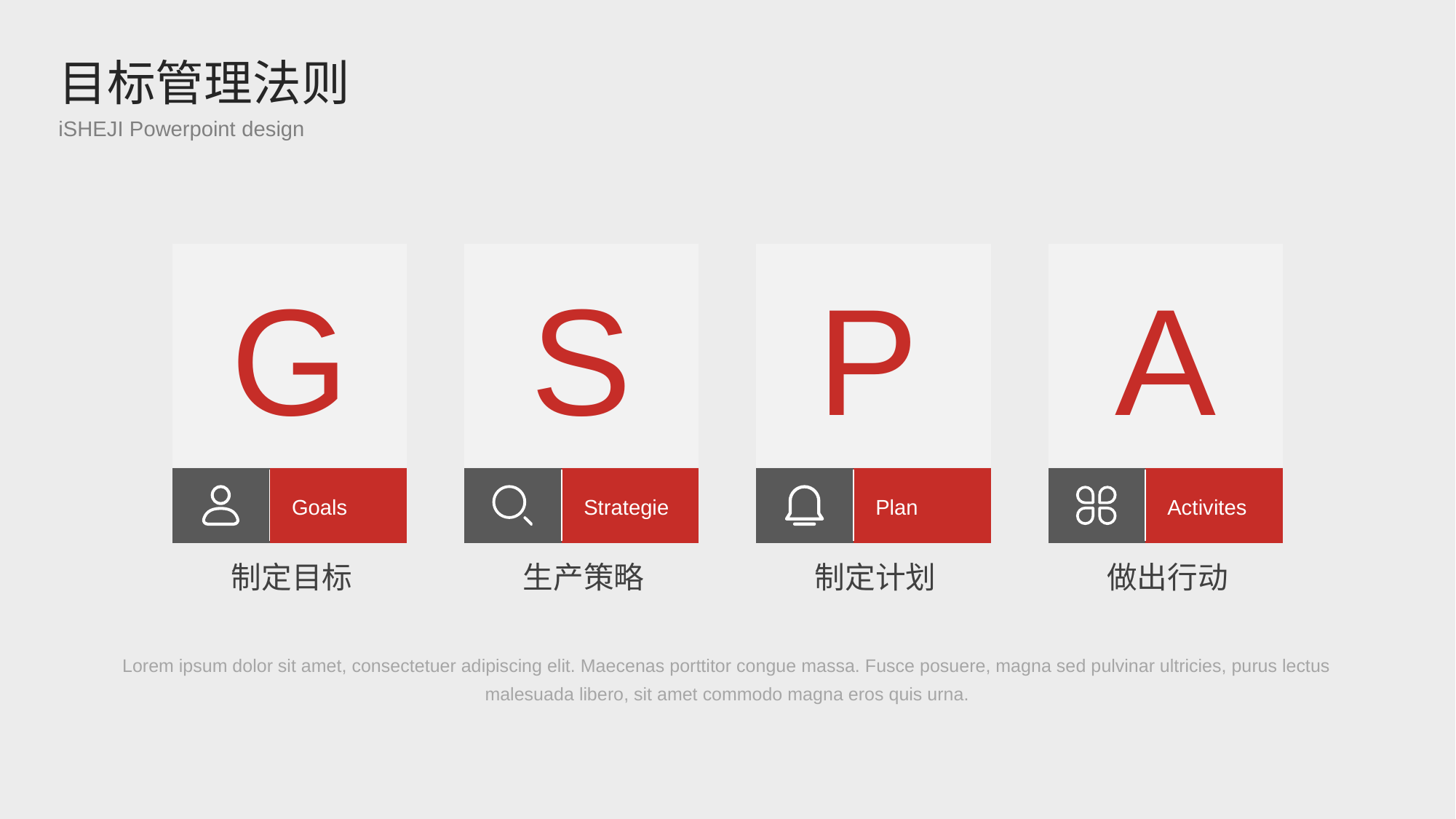

目标管理法则
iSHEJI Powerpoint design

G
S
P
A

Goals
Strategie
Plan
Activites
制定目标
生产策略
制定计划
做出行动
Lorem ipsum dolor sit amet, consectetuer adipiscing elit. Maecenas porttitor congue massa. Fusce posuere, magna sed pulvinar ultricies, purus lectus malesuada libero, sit amet commodo magna eros quis urna.